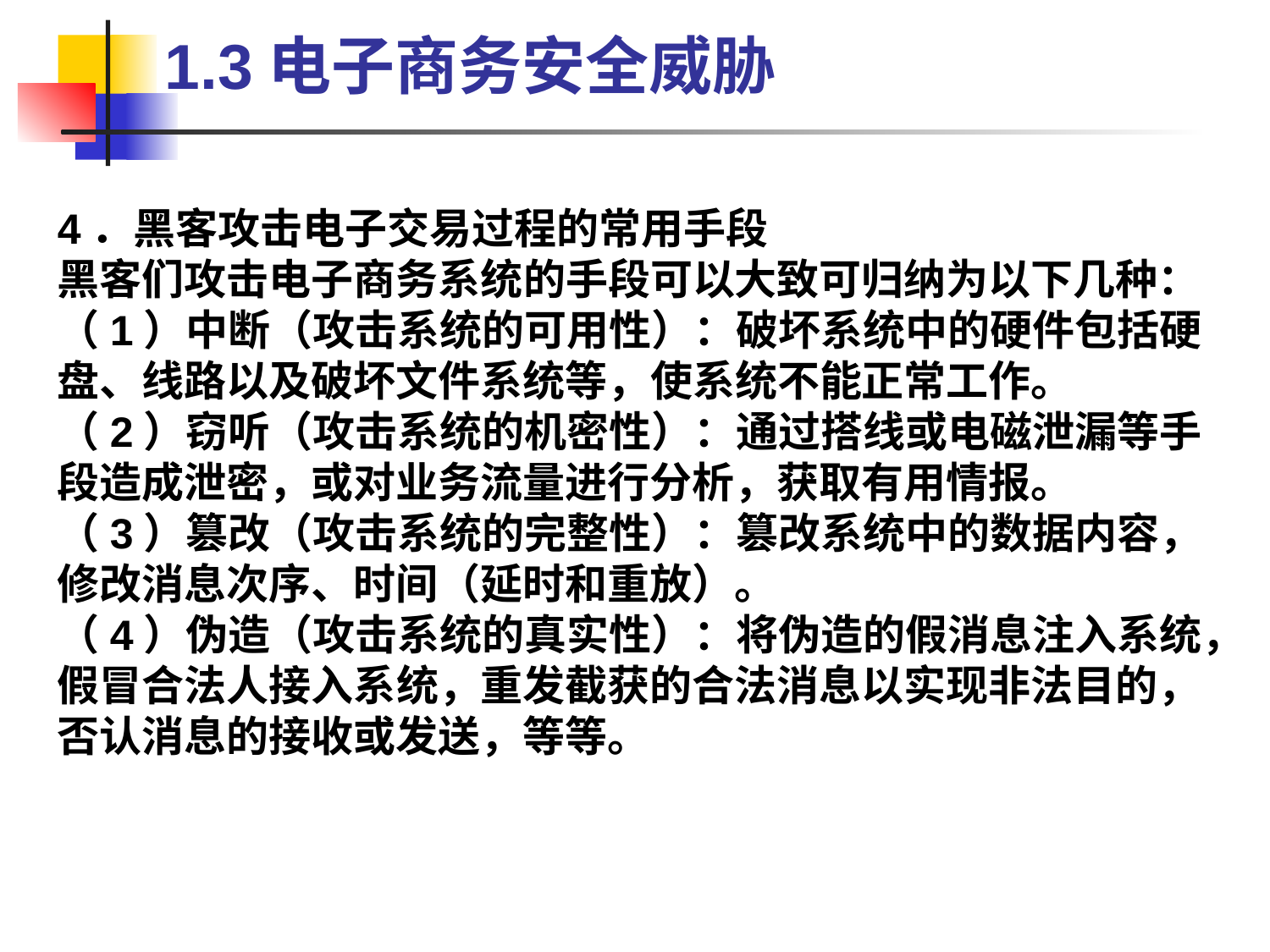

1.3电子商务安全威胁
4．黑客攻击电子交易过程的常用手段
黑客们攻击电子商务系统的手段可以大致可归纳为以下几种：
（1）中断（攻击系统的可用性）：破坏系统中的硬件包括硬盘、线路以及破坏文件系统等，使系统不能正常工作。
（2）窃听（攻击系统的机密性）：通过搭线或电磁泄漏等手段造成泄密，或对业务流量进行分析，获取有用情报。
（3）篡改（攻击系统的完整性）：篡改系统中的数据内容，修改消息次序、时间（延时和重放）。
（4）伪造（攻击系统的真实性）：将伪造的假消息注入系统，假冒合法人接入系统，重发截获的合法消息以实现非法目的，否认消息的接收或发送，等等。